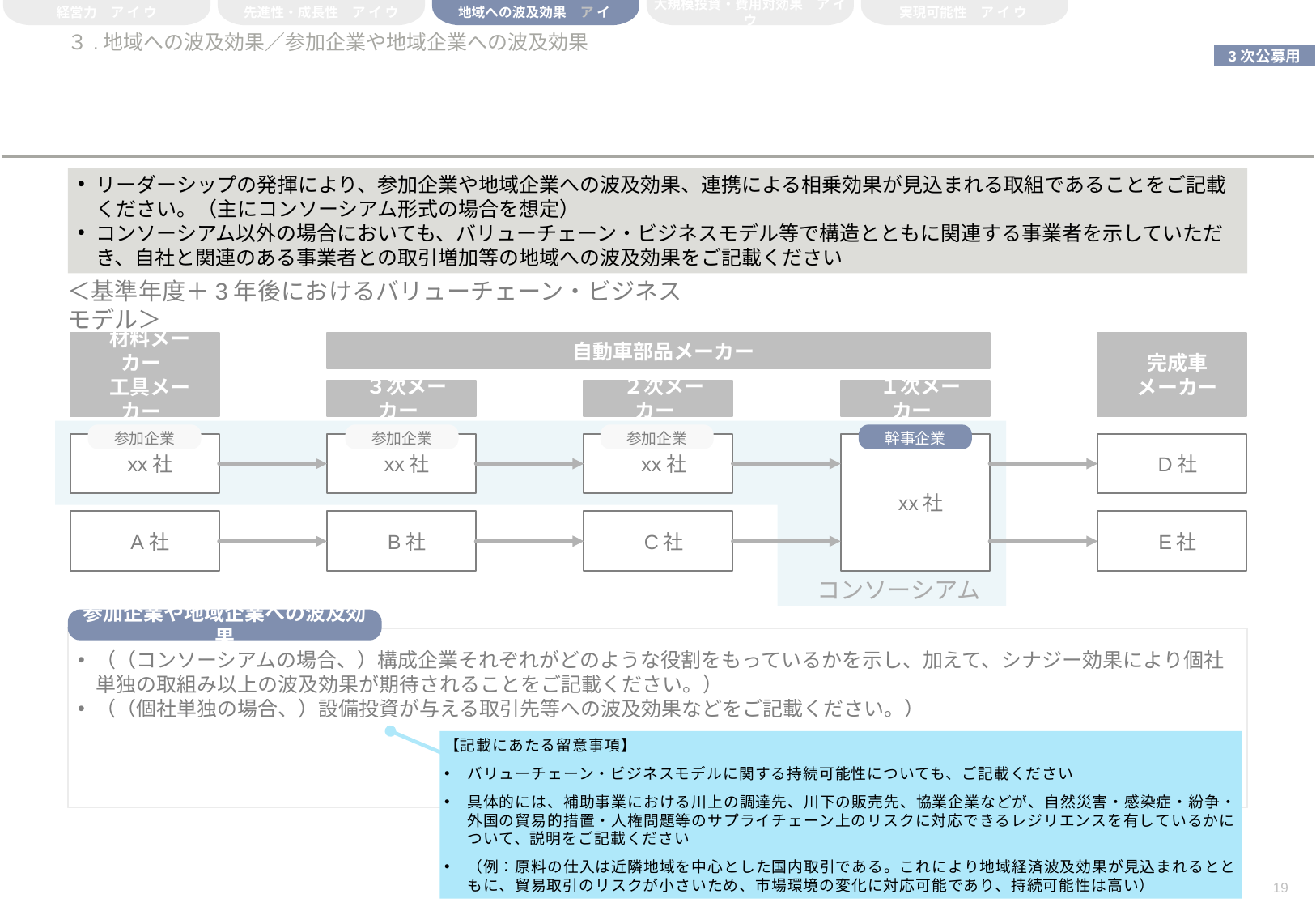

経営力　ア イ ウ
先進性・成長性　ア イ ウ
地域への波及効果　ア イ
大規模投資・費用対効果　ア イ ウ
実現可能性　ア イ ウ
# ３.地域への波及効果／参加企業や地域企業への波及効果

リーダーシップの発揮により、参加企業や地域企業への波及効果、連携による相乗効果が見込まれる取組であることをご記載ください。（主にコンソーシアム形式の場合を想定）
コンソーシアム以外の場合においても、バリューチェーン・ビジネスモデル等で構造とともに関連する事業者を示していただき、自社と関連のある事業者との取引増加等の地域への波及効果をご記載ください
＜基準年度＋3年後におけるバリューチェーン・ビジネスモデル＞
自動車部品メーカー
材料メーカー
工具メーカー
xx社
A社
完成車
メーカー
D社
E社
３次メーカー
xx社
B社
２次メーカー
xx社
C社
１次メーカー
xx社

参加企業
参加企業
参加企業
幹事企業
コンソーシアム
参加企業や地域企業への波及効果
（（コンソーシアムの場合、）構成企業それぞれがどのような役割をもっているかを示し、加えて、シナジー効果により個社単独の取組み以上の波及効果が期待されることをご記載ください。）
（（個社単独の場合、）設備投資が与える取引先等への波及効果などをご記載ください。）
【記載にあたる留意事項】
バリューチェーン・ビジネスモデルに関する持続可能性についても、ご記載ください
具体的には、補助事業における川上の調達先、川下の販売先、協業企業などが、自然災害・感染症・紛争・外国の貿易的措置・人権問題等のサプライチェーン上のリスクに対応できるレジリエンスを有しているかについて、説明をご記載ください
（例：原料の仕入は近隣地域を中心とした国内取引である。これにより地域経済波及効果が見込まれるとともに、貿易取引のリスクが小さいため、市場環境の変化に対応可能であり、持続可能性は高い）